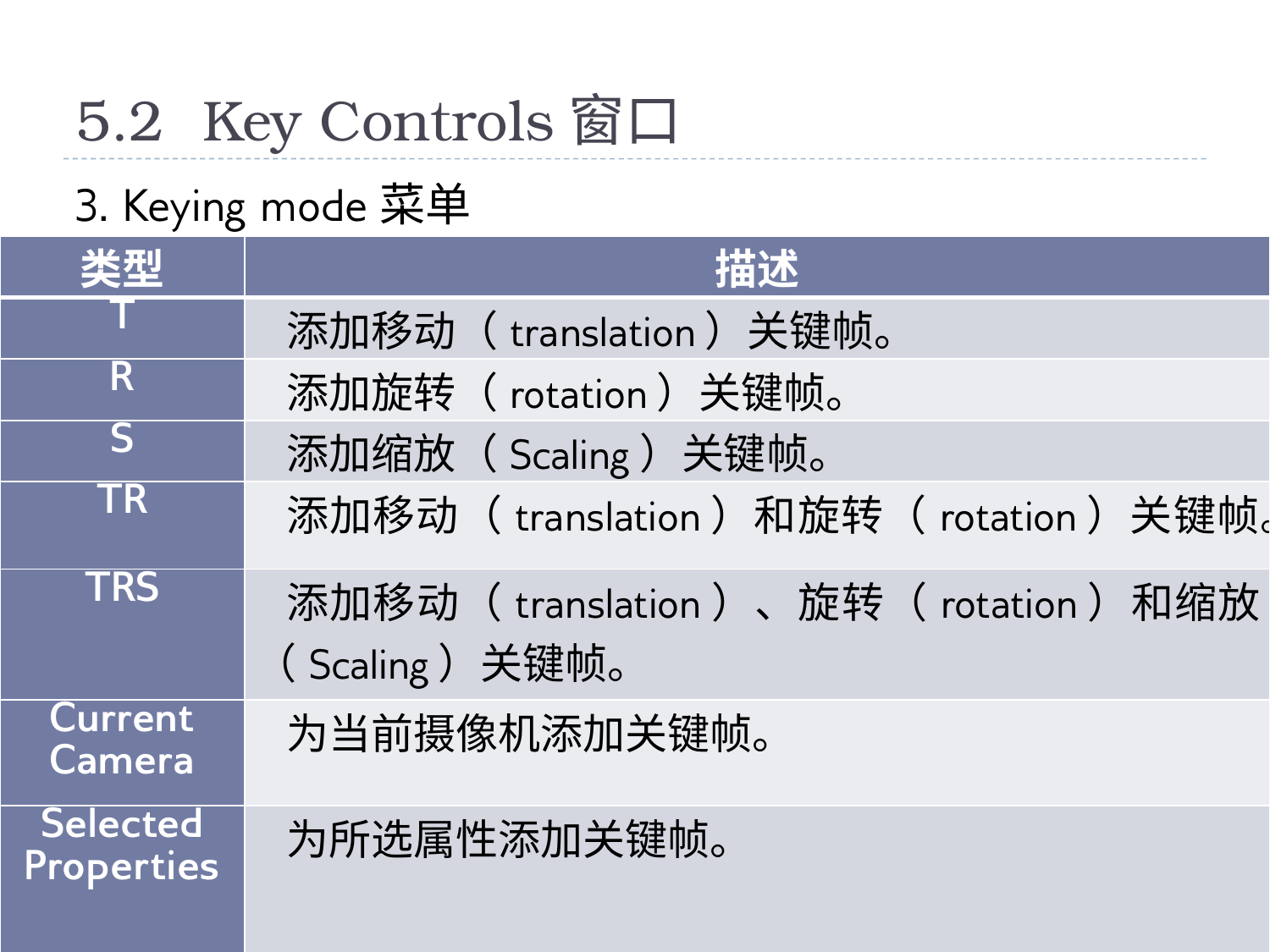

# 5.2	Key Controls窗口
3. Keying mode菜单

| 类型 | 描述 |
| --- | --- |
| T | 添加移动（translation）关键帧。 |
| R | 添加旋转（rotation）关键帧。 |
| S | 添加缩放（Scaling）关键帧。 |
| TR | 添加移动（translation）和旋转（rotation）关键帧。 |
| TRS | 添加移动（translation）、旋转（rotation）和缩放（Scaling）关键帧。 |
| Current Camera | 为当前摄像机添加关键帧。 |
| Selected Properties | 为所选属性添加关键帧。 |